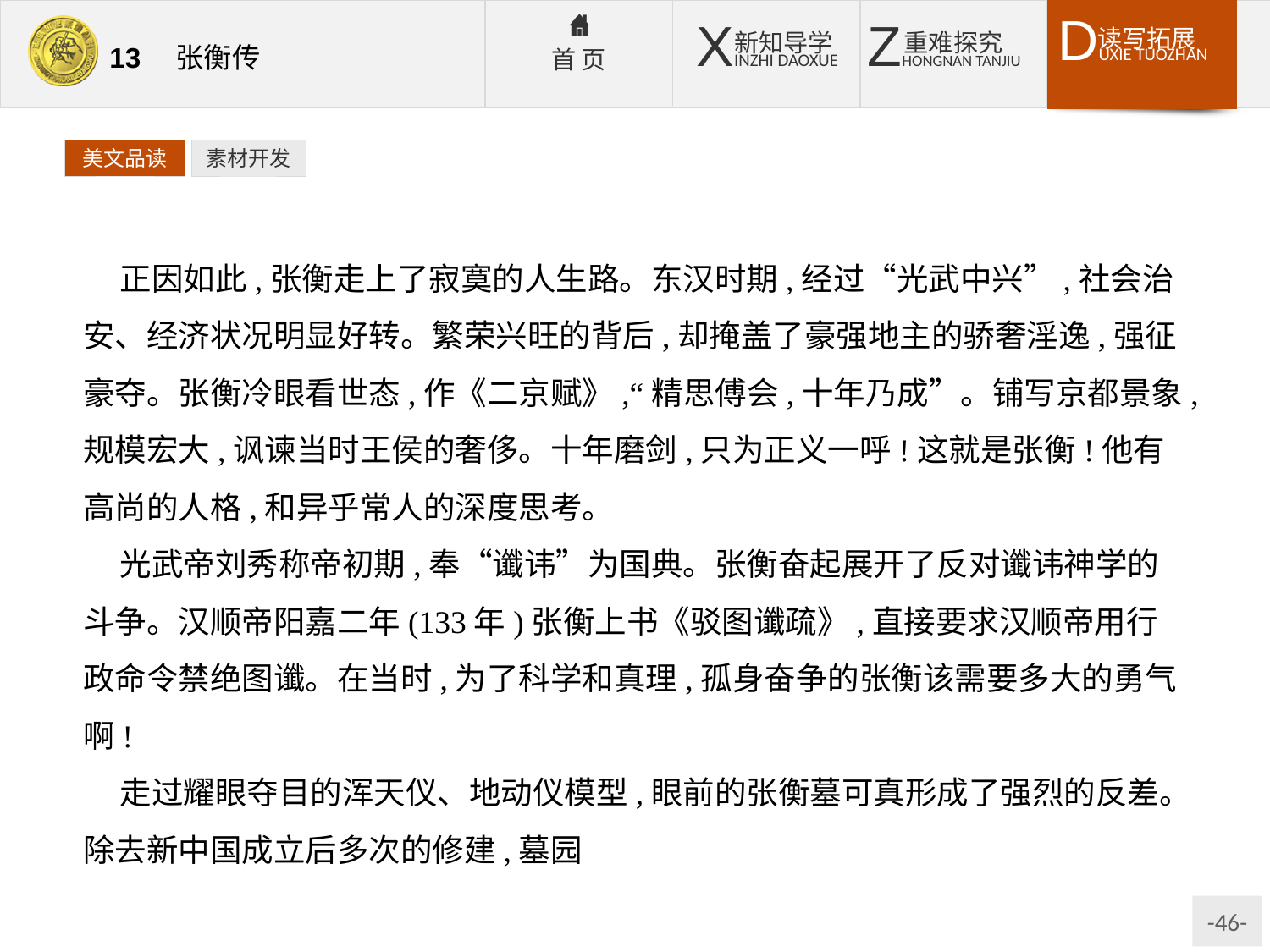

美文品读
素材开发
正因如此,张衡走上了寂寞的人生路。东汉时期,经过“光武中兴”,社会治安、经济状况明显好转。繁荣兴旺的背后,却掩盖了豪强地主的骄奢淫逸,强征豪夺。张衡冷眼看世态,作《二京赋》,“精思傅会,十年乃成”。铺写京都景象,规模宏大,讽谏当时王侯的奢侈。十年磨剑,只为正义一呼!这就是张衡!他有高尚的人格,和异乎常人的深度思考。
光武帝刘秀称帝初期,奉“谶讳”为国典。张衡奋起展开了反对谶讳神学的斗争。汉顺帝阳嘉二年(133年)张衡上书《驳图谶疏》,直接要求汉顺帝用行政命令禁绝图谶。在当时,为了科学和真理,孤身奋争的张衡该需要多大的勇气啊!
走过耀眼夺目的浑天仪、地动仪模型,眼前的张衡墓可真形成了强烈的反差。除去新中国成立后多次的修建,墓园